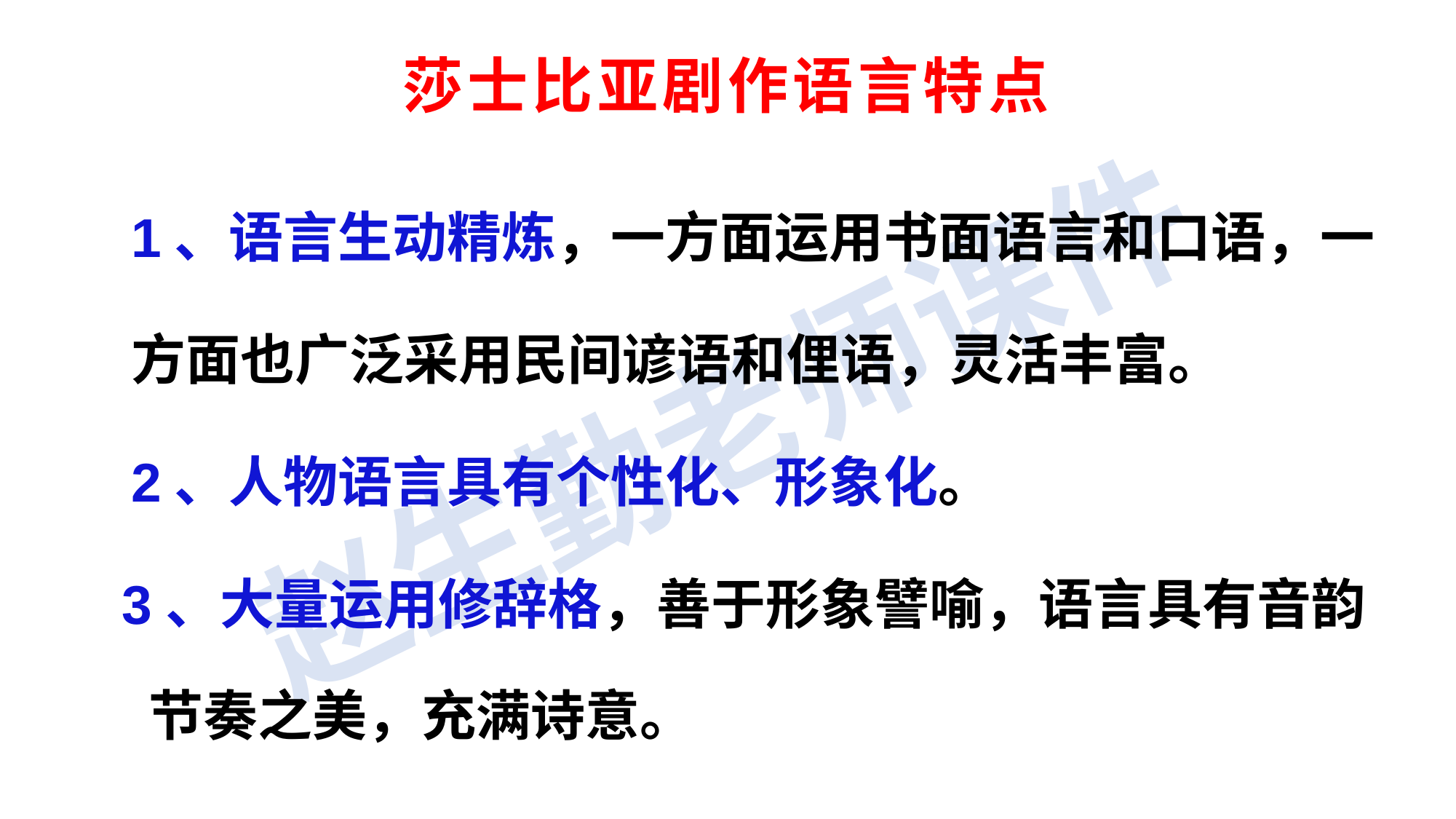

莎士比亚剧作语言特点
1、语言生动精炼，一方面运用书面语言和口语，一
方面也广泛采用民间谚语和俚语，灵活丰富。
2、人物语言具有个性化、形象化。
   3、大量运用修辞格，善于形象譬喻，语言具有音韵节奏之美，充满诗意。